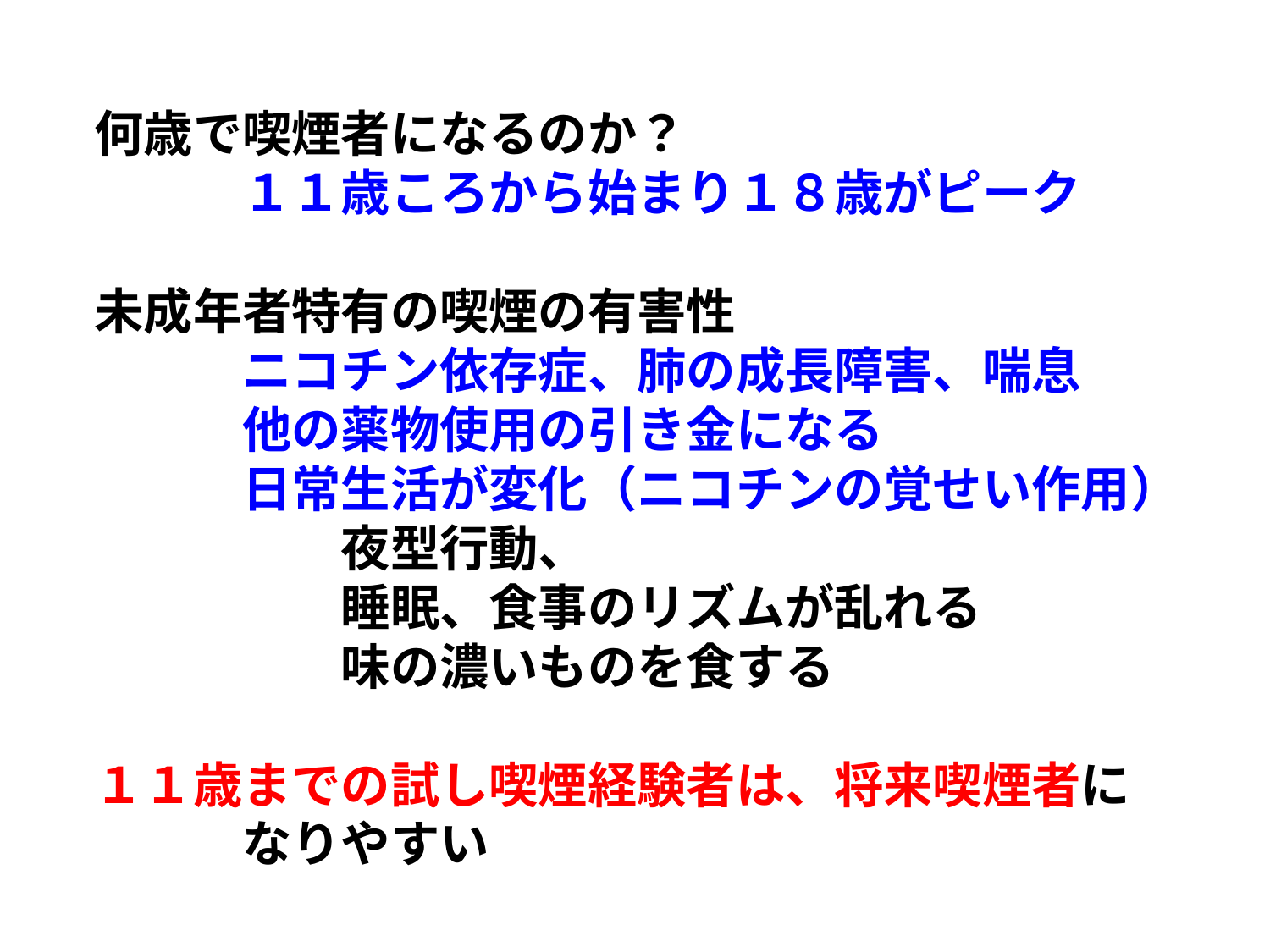

何歳で喫煙者になるのか？
　　　１１歳ころから始まり１８歳がピーク

未成年者特有の喫煙の有害性
　　　ニコチン依存症、肺の成長障害、喘息
　　　他の薬物使用の引き金になる
　　　日常生活が変化（ニコチンの覚せい作用）
　　　　　夜型行動、
　　　　　睡眠、食事のリズムが乱れる
　　　　　味の濃いものを食する

１１歳までの試し喫煙経験者は、将来喫煙者に
　　　なりやすい